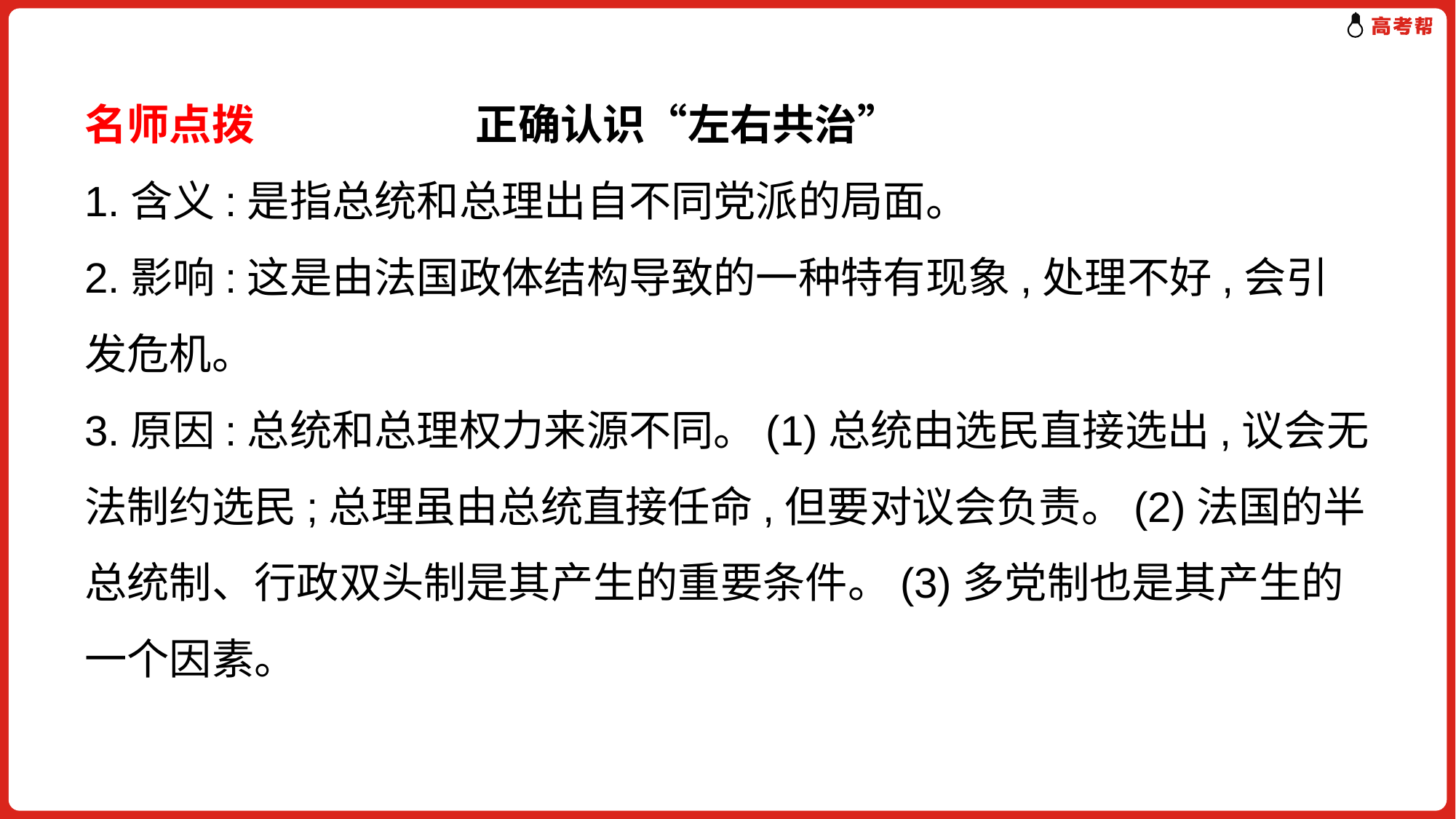

名师点拨 　　　　　正确认识“左右共治”
1.含义:是指总统和总理出自不同党派的局面。
2.影响:这是由法国政体结构导致的一种特有现象,处理不好,会引发危机。
3.原因:总统和总理权力来源不同。(1)总统由选民直接选出,议会无法制约选民;总理虽由总统直接任命,但要对议会负责。(2)法国的半总统制、行政双头制是其产生的重要条件。(3)多党制也是其产生的一个因素。